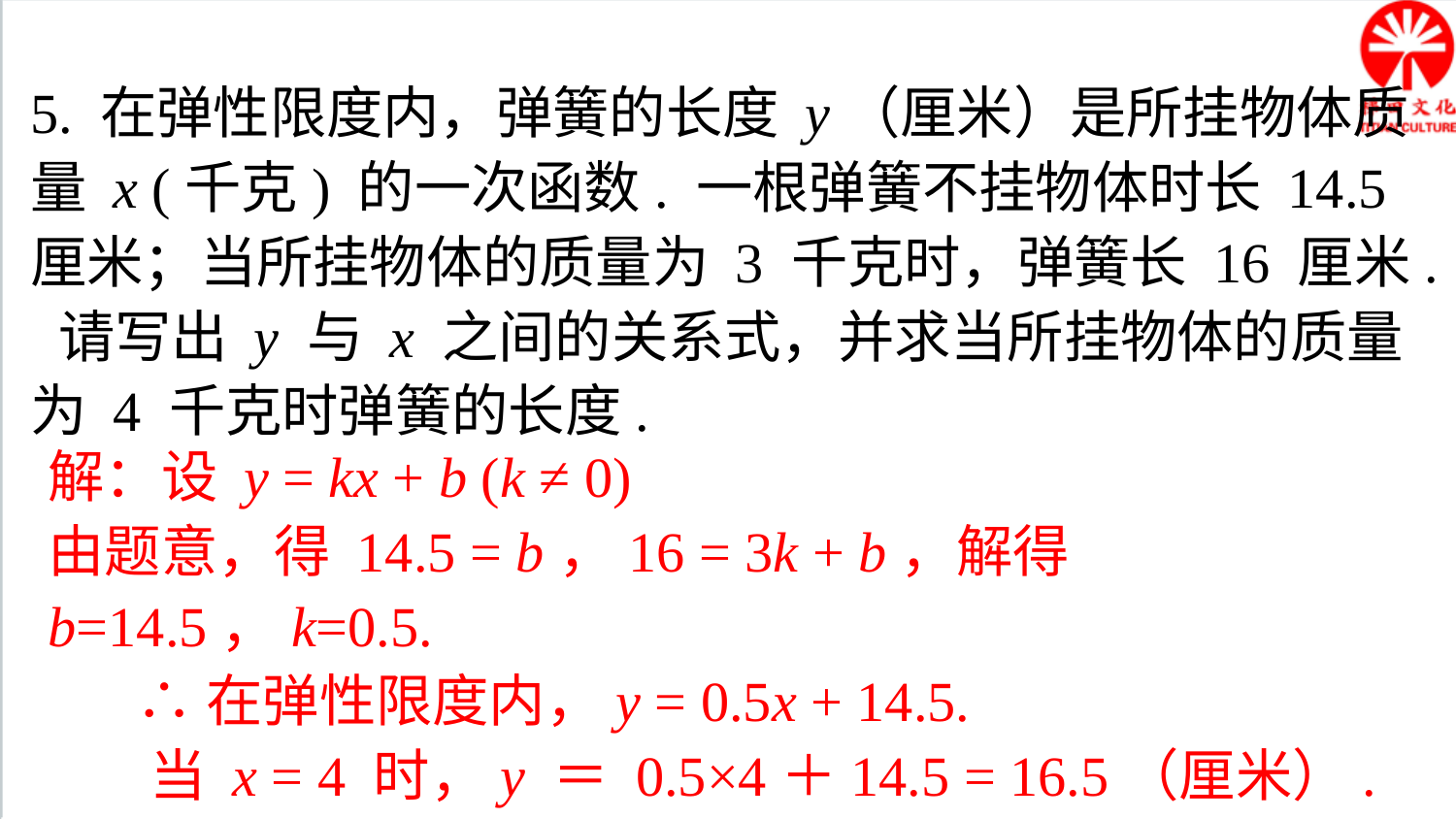

5. 在弹性限度内，弹簧的长度 y（厘米）是所挂物体质量 x (千克) 的一次函数. 一根弹簧不挂物体时长 14.5 厘米；当所挂物体的质量为 3 千克时，弹簧长 16 厘米. 请写出 y 与 x 之间的关系式，并求当所挂物体的质量为 4 千克时弹簧的长度.
解：设 y = kx + b (k ≠ 0)
由题意，得 14.5 = b，16 = 3k + b，解得 b=14.5，k=0.5.
       ∴在弹性限度内，y = 0.5x + 14.5.
       当 x = 4 时，y ＝ 0.5×4＋14.5 = 16.5（厘米）.
故当所挂物体的质量为 4 千克时弹簧的长度为 16.5 厘米.